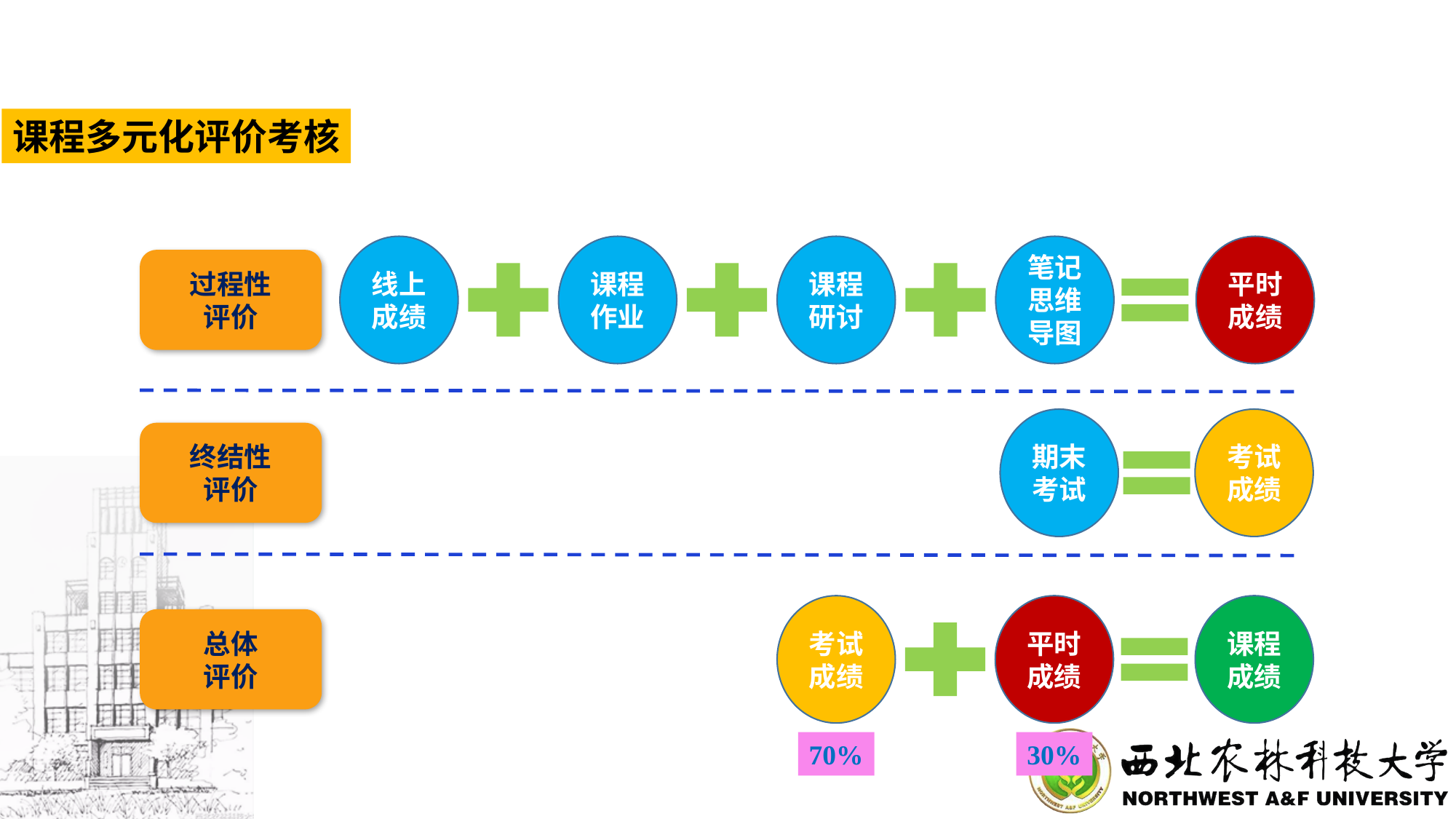

课程多元化评价考核
线上成绩
课程作业
课程研讨
笔记
思维导图
平时成绩
过程性
评价

期末考试
考试成绩
终结性
评价

考试成绩
70%
平时成绩
30%
课程成绩
总体
评价